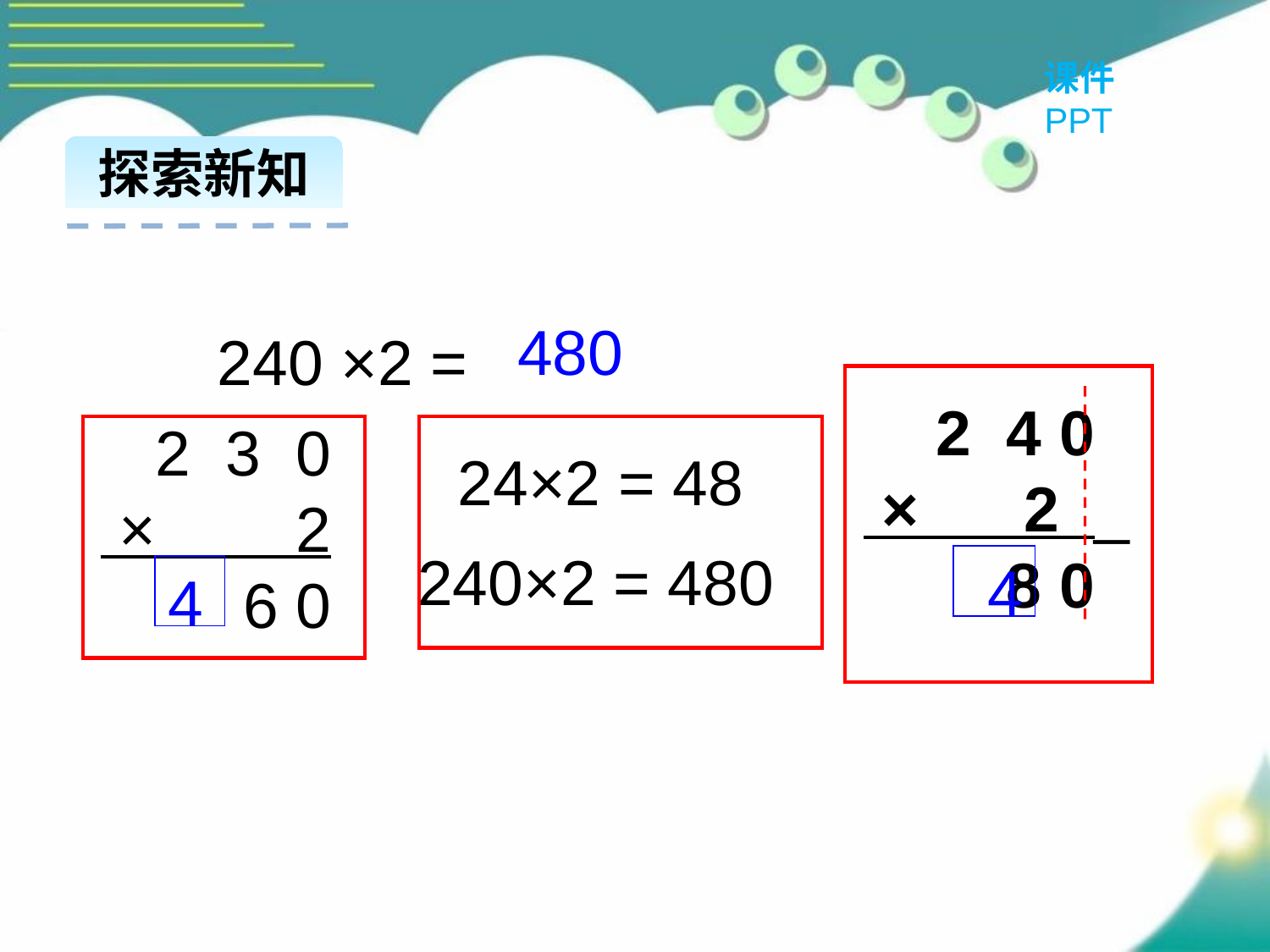

课件PPT
探索新知

240 ×2 =
480

2  4 0
 ×      2  _
 8 0

2  3  0
 ×        2
6 0

24×2 = 48
240×2 = 480
4
4